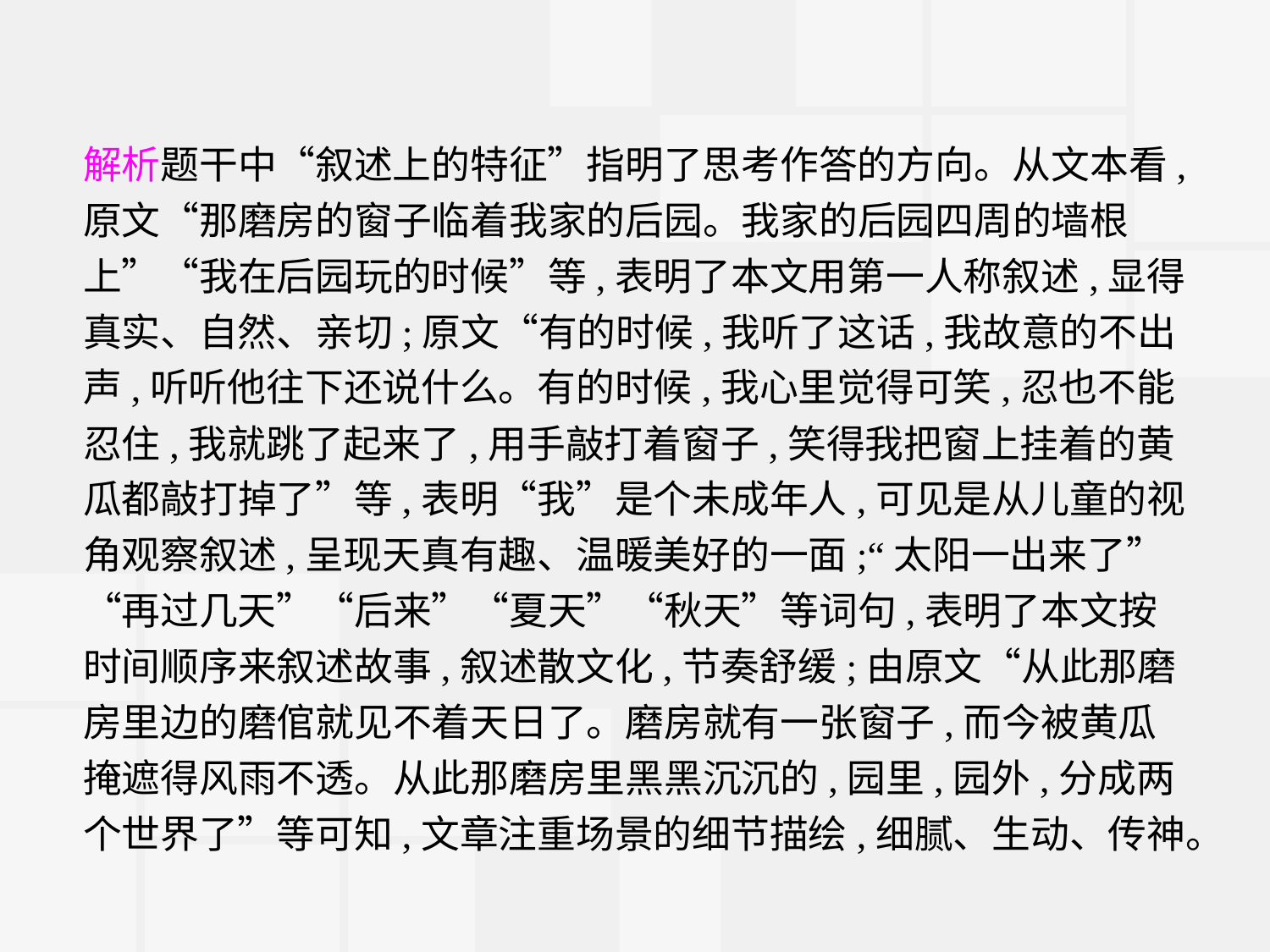

解析题干中“叙述上的特征”指明了思考作答的方向。从文本看,原文“那磨房的窗子临着我家的后园。我家的后园四周的墙根上”“我在后园玩的时候”等,表明了本文用第一人称叙述,显得真实、自然、亲切;原文“有的时候,我听了这话,我故意的不出声,听听他往下还说什么。有的时候,我心里觉得可笑,忍也不能忍住,我就跳了起来了,用手敲打着窗子,笑得我把窗上挂着的黄瓜都敲打掉了”等,表明“我”是个未成年人,可见是从儿童的视角观察叙述,呈现天真有趣、温暖美好的一面;“太阳一出来了”“再过几天”“后来”“夏天”“秋天”等词句,表明了本文按时间顺序来叙述故事,叙述散文化,节奏舒缓;由原文“从此那磨房里边的磨倌就见不着天日了。磨房就有一张窗子,而今被黄瓜掩遮得风雨不透。从此那磨房里黑黑沉沉的,园里,园外,分成两个世界了”等可知,文章注重场景的细节描绘,细腻、生动、传神。